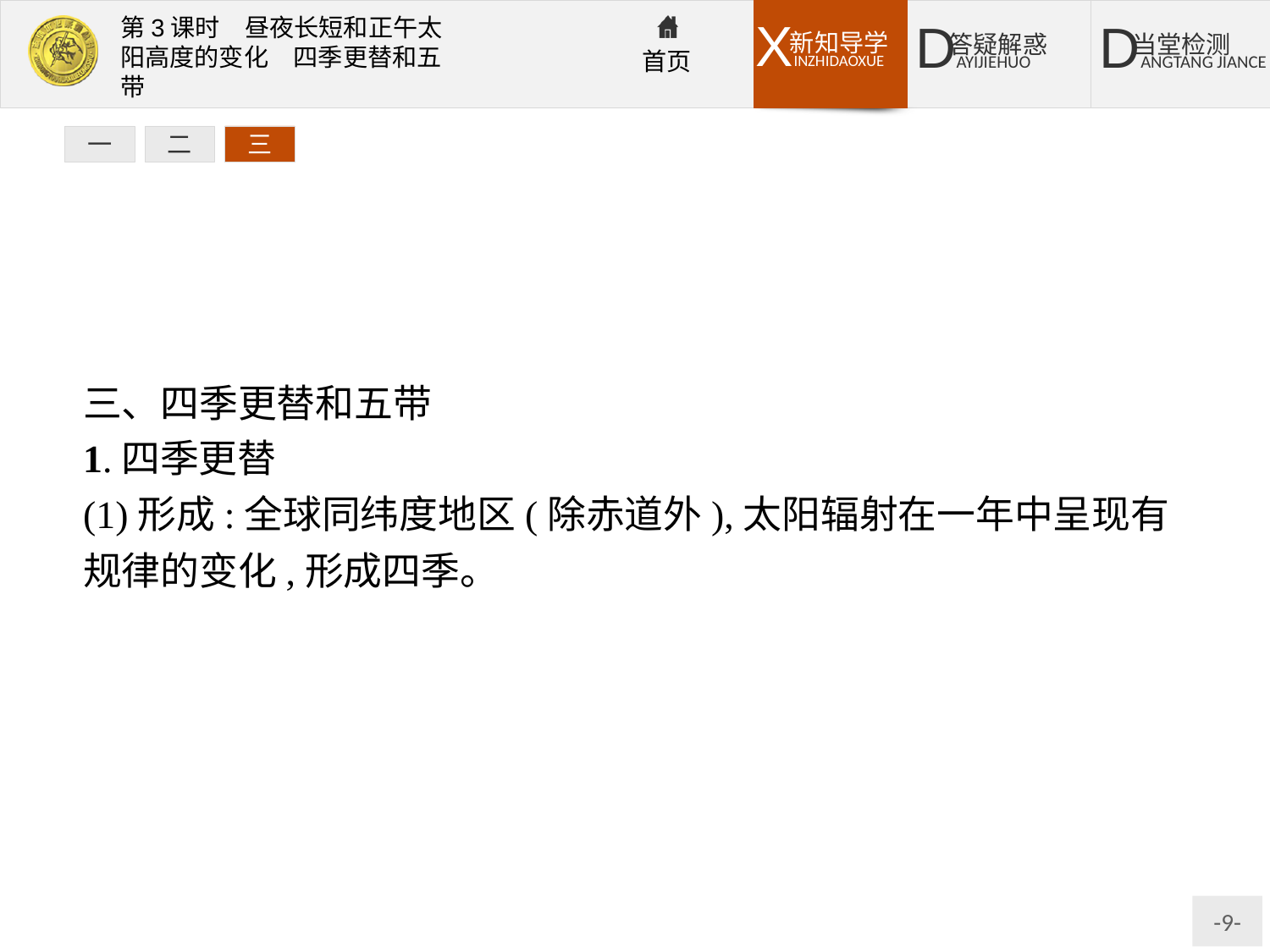

一
二
三
三、四季更替和五带
1.四季更替
(1)形成:全球同纬度地区(除赤道外),太阳辐射在一年中呈现有规律的变化,形成四季。